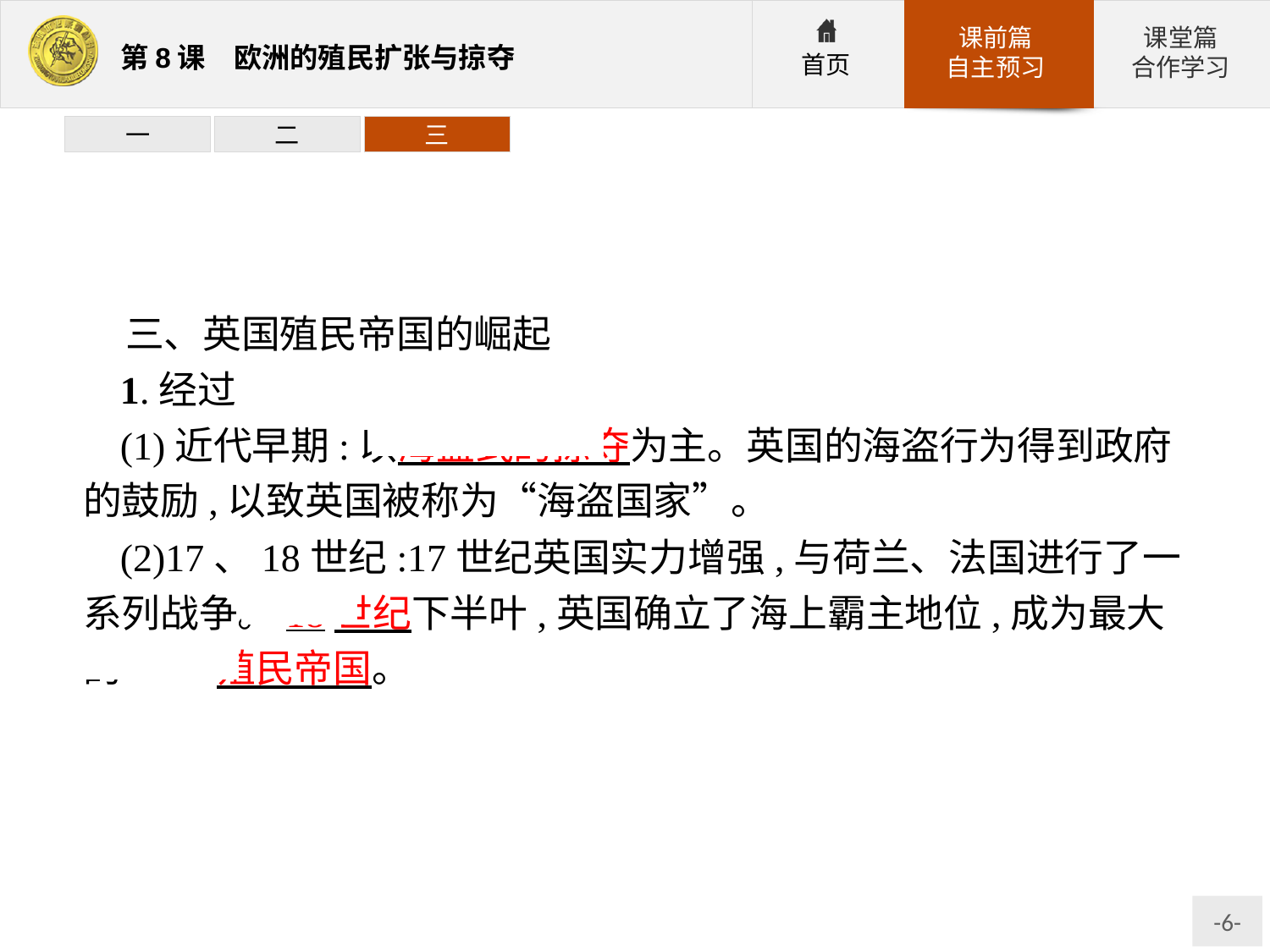

一
二
三
三、英国殖民帝国的崛起
1.经过
(1)近代早期:以海盗式的掠夺为主。英国的海盗行为得到政府的鼓励,以致英国被称为“海盗国家”。
(2)17、18世纪:17世纪英国实力增强,与荷兰、法国进行了一系列战争。18世纪下半叶,英国确立了海上霸主地位,成为最大的           殖民帝国。